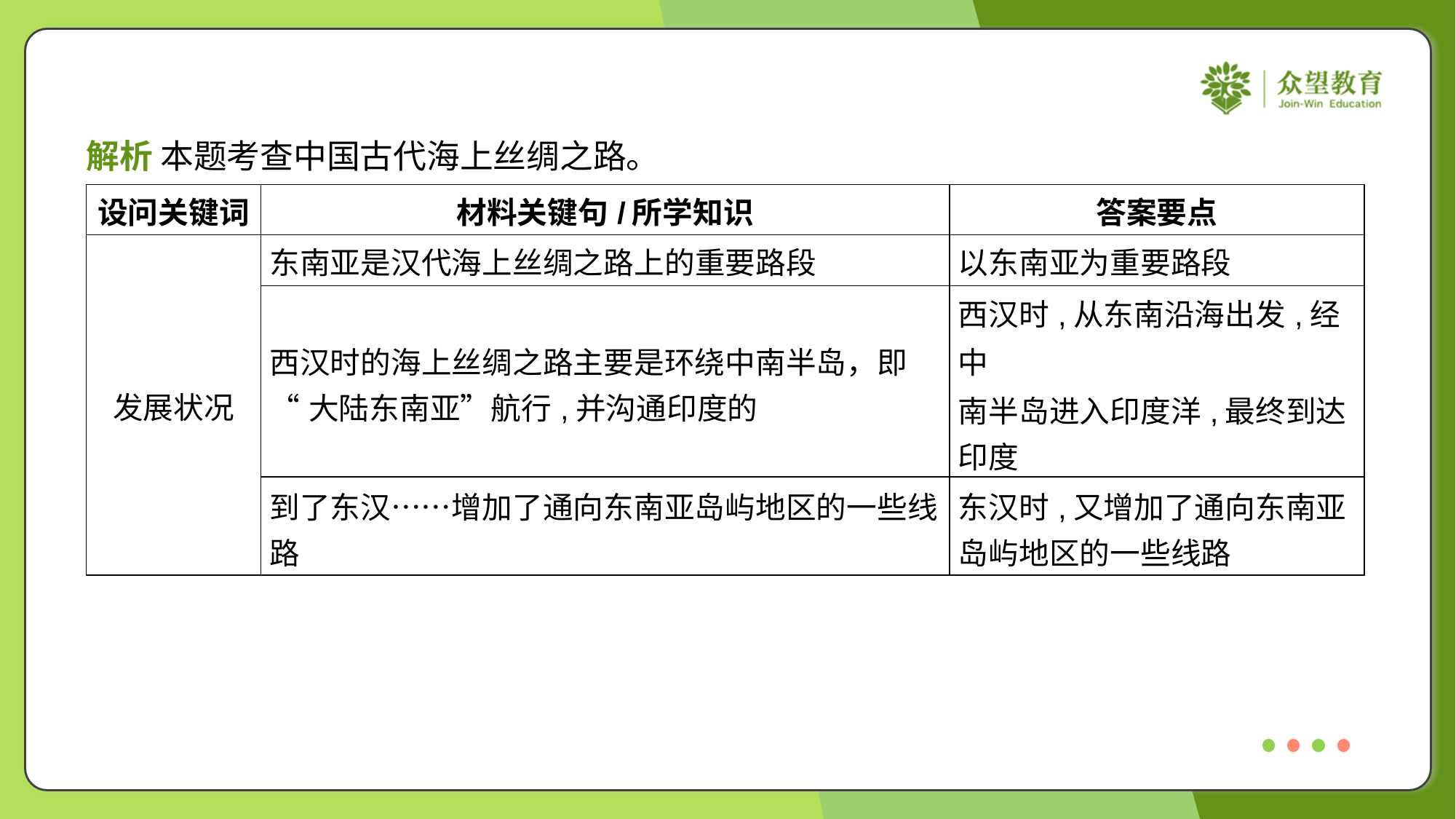

解析 本题考查中国古代海上丝绸之路。
| 设问关键词 | 材料关键句/所学知识 | 答案要点 |
| --- | --- | --- |
| 发展状况 | 东南亚是汉代海上丝绸之路上的重要路段 | 以东南亚为重要路段 |
|  | 西汉时的海上丝绸之路主要是环绕中南半岛，即 “大陆东南亚”航行,并沟通印度的 | 西汉时,从东南沿海出发,经中 南半岛进入印度洋,最终到达 印度 |
|  | 到了东汉……增加了通向东南亚岛屿地区的一些线 路 | 东汉时,又增加了通向东南亚 岛屿地区的一些线路 |